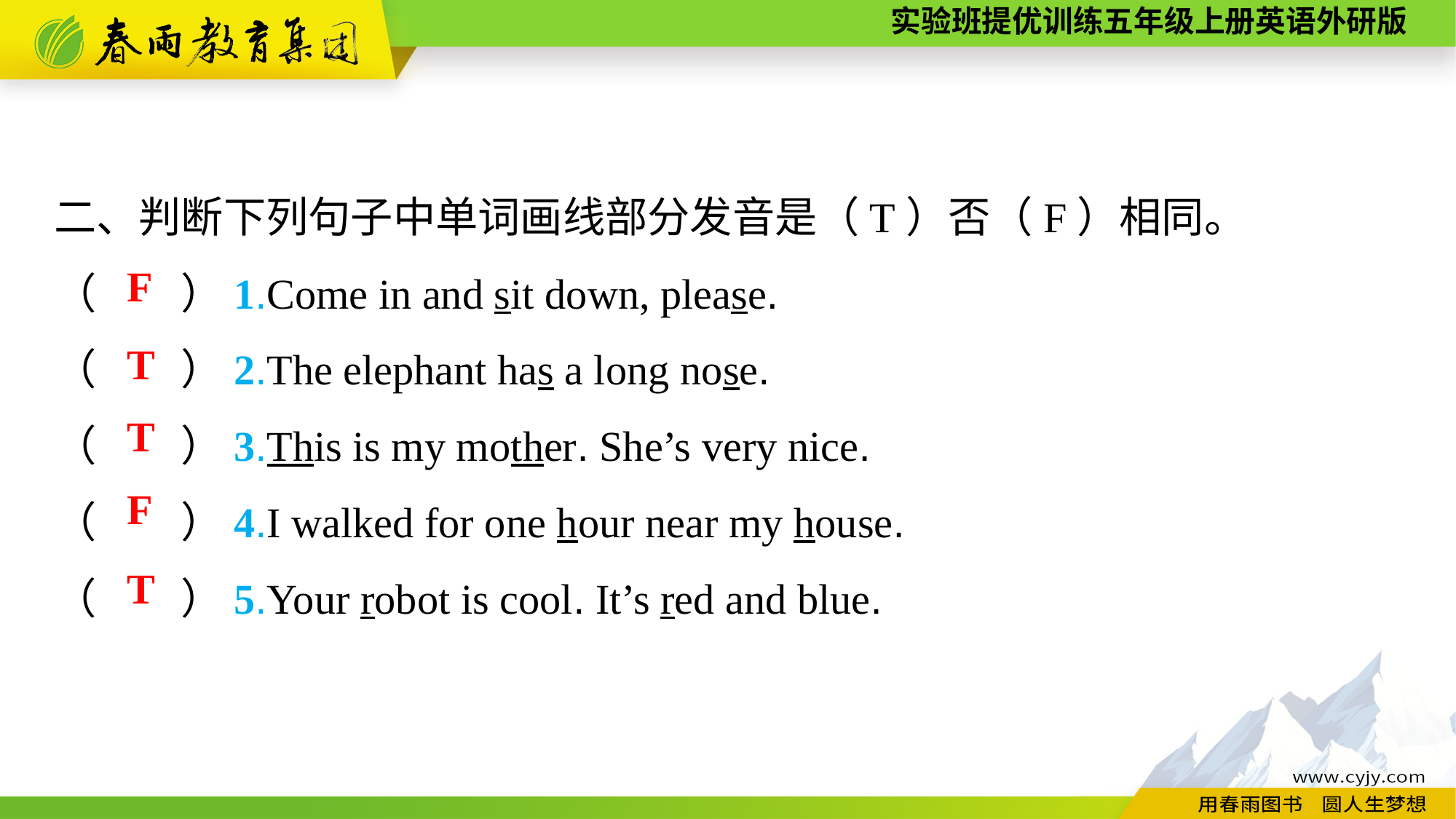

二、判断下列句子中单词画线部分发音是（T）否（F）相同。
（　　）1.Come in and sit down, please.
（　　）2.The elephant has a long nose.
（　　）3.This is my mother. She’s very nice.
（　　）4.I walked for one hour near my house.
（　　）5.Your robot is cool. It’s red and blue.
F
T
T
F
T